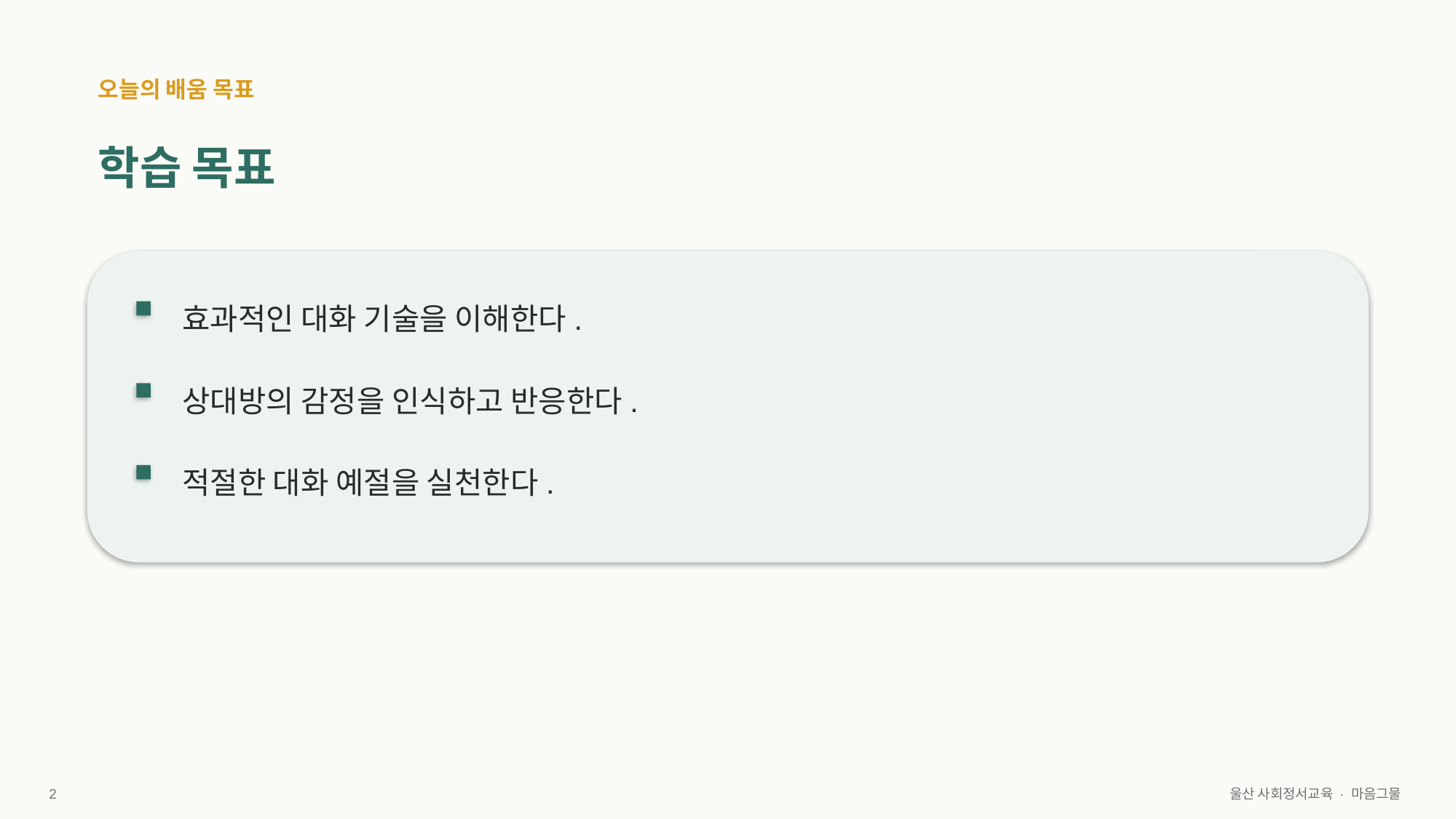

오늘의 배움 목표
학습 목표

효과적인 대화 기술을 이해한다.

상대방의 감정을 인식하고 반응한다.

적절한 대화 예절을 실천한다.

2
울산 사회정서교육 · 마음그물